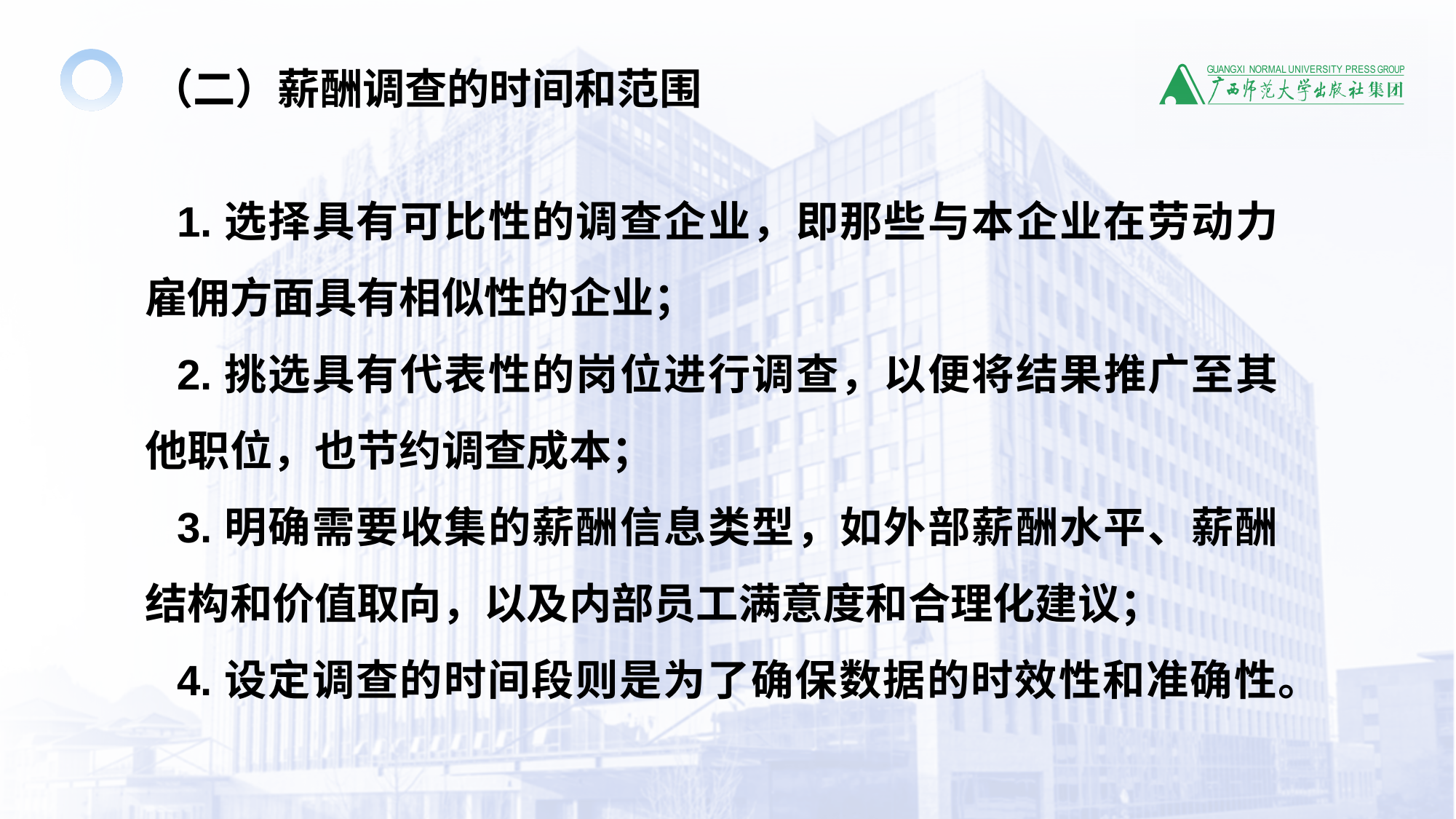

（二）薪酬调查的时间和范围

1.选择具有可比性的调查企业，即那些与本企业在劳动力雇佣方面具有相似性的企业；
2.挑选具有代表性的岗位进行调查，以便将结果推广至其他职位，也节约调查成本；
3.明确需要收集的薪酬信息类型，如外部薪酬水平、薪酬结构和价值取向，以及内部员工满意度和合理化建议；
4.设定调查的时间段则是为了确保数据的时效性和准确性。